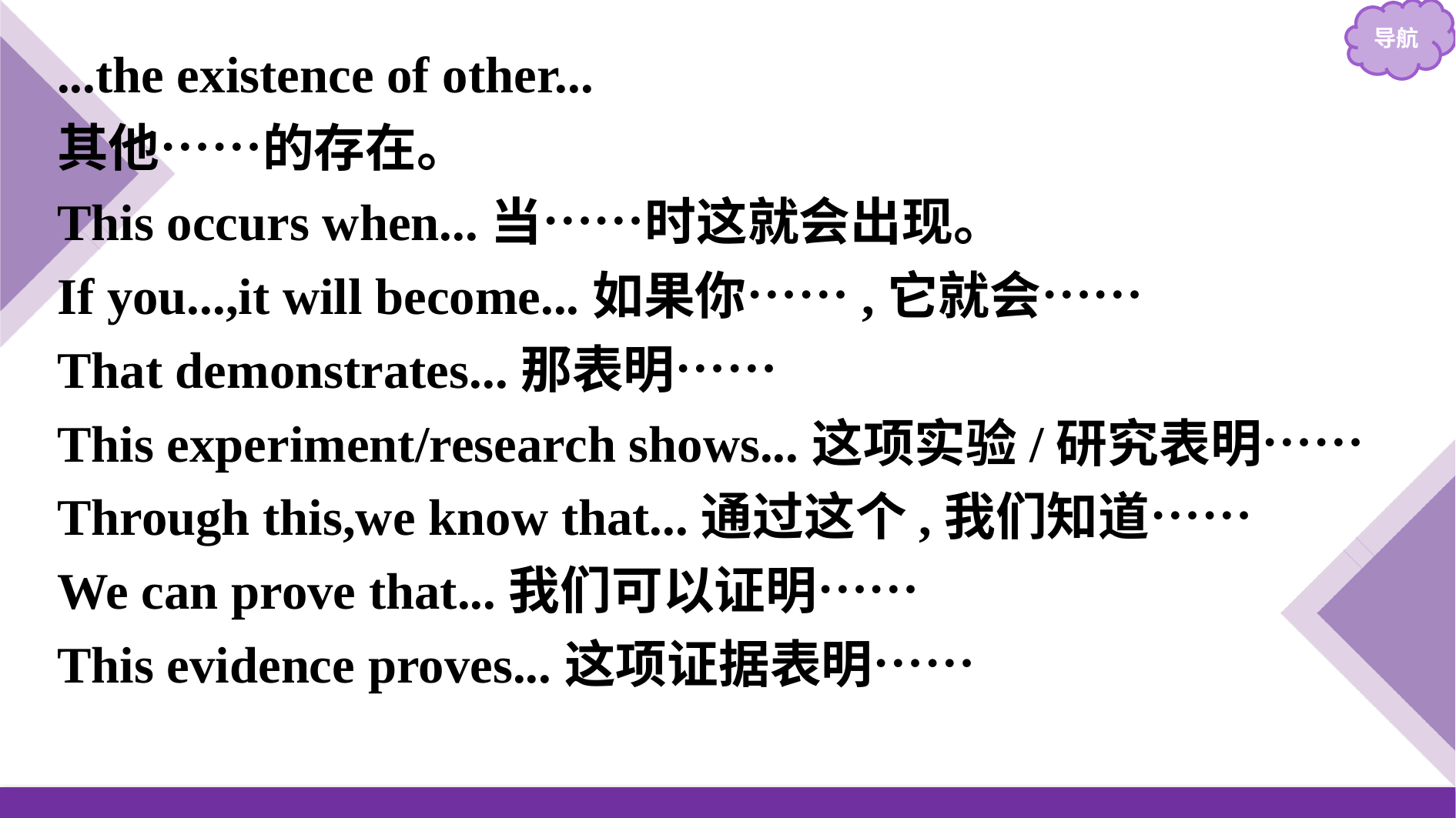

...the existence of other...
其他……的存在。
This occurs when...当……时这就会出现。
If you...,it will become...如果你……,它就会……
That demonstrates...那表明……
This experiment/research shows...这项实验/研究表明……
Through this,we know that...通过这个,我们知道……
We can prove that...我们可以证明……
This evidence proves...这项证据表明……